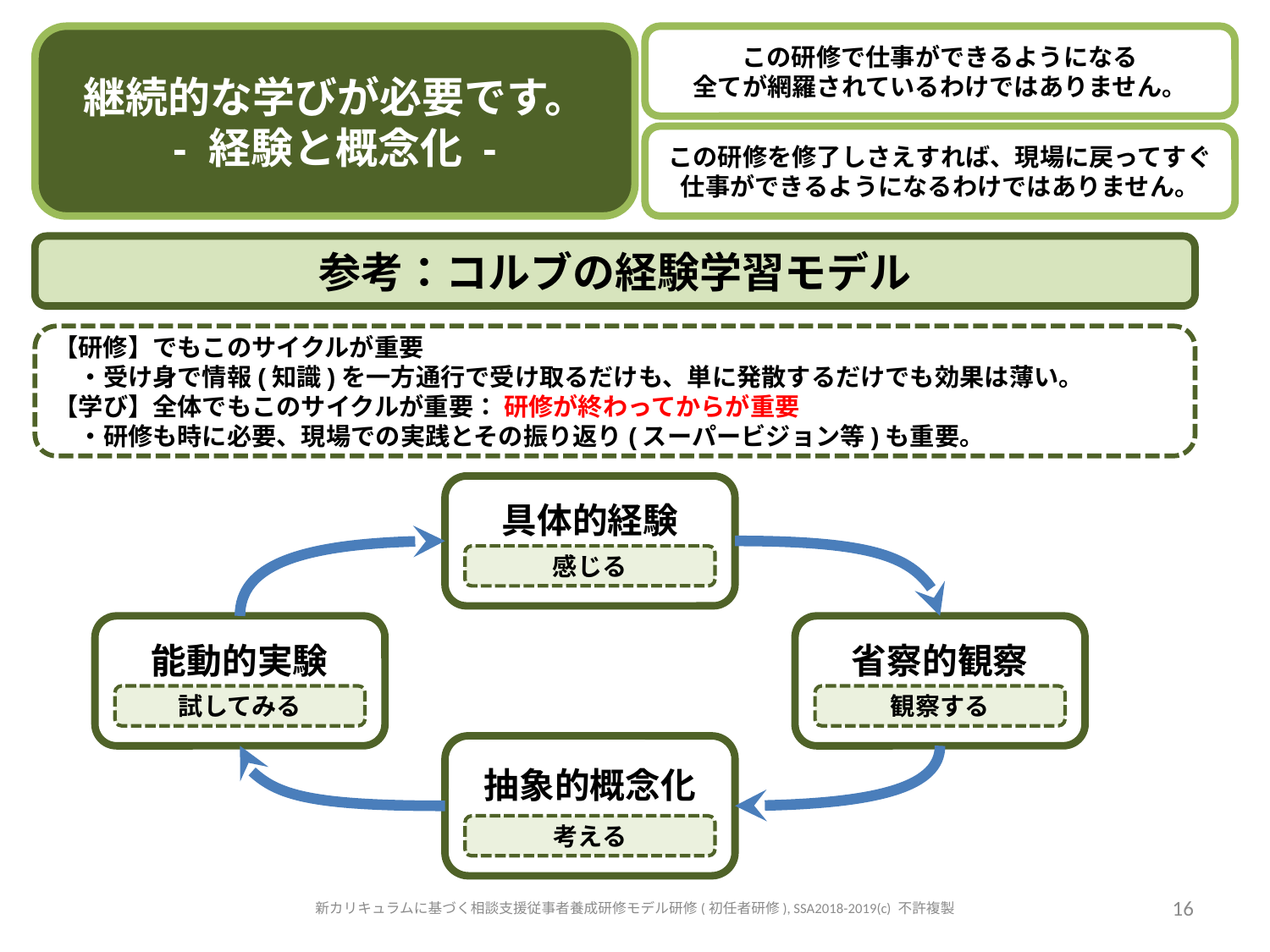

継続的な学びが必要です。
- 経験と概念化 -
この研修で仕事ができるようになる
全てが網羅されているわけではありません。
この研修を修了しさえすれば、現場に戻ってすぐ仕事ができるようになるわけではありません。
参考：コルブの経験学習モデル
【研修】でもこのサイクルが重要
　・受け身で情報(知識)を一方通行で受け取るだけも、単に発散するだけでも効果は薄い。
【学び】全体でもこのサイクルが重要： 研修が終わってからが重要
　・研修も時に必要、現場での実践とその振り返り(スーパービジョン等)も重要。
具体的経験

感じる
能動的実験

省察的観察

試してみる
観察する
抽象的概念化

考える
新カリキュラムに基づく相談支援従事者養成研修モデル研修(初任者研修), SSA2018-2019(c) 不許複製
16